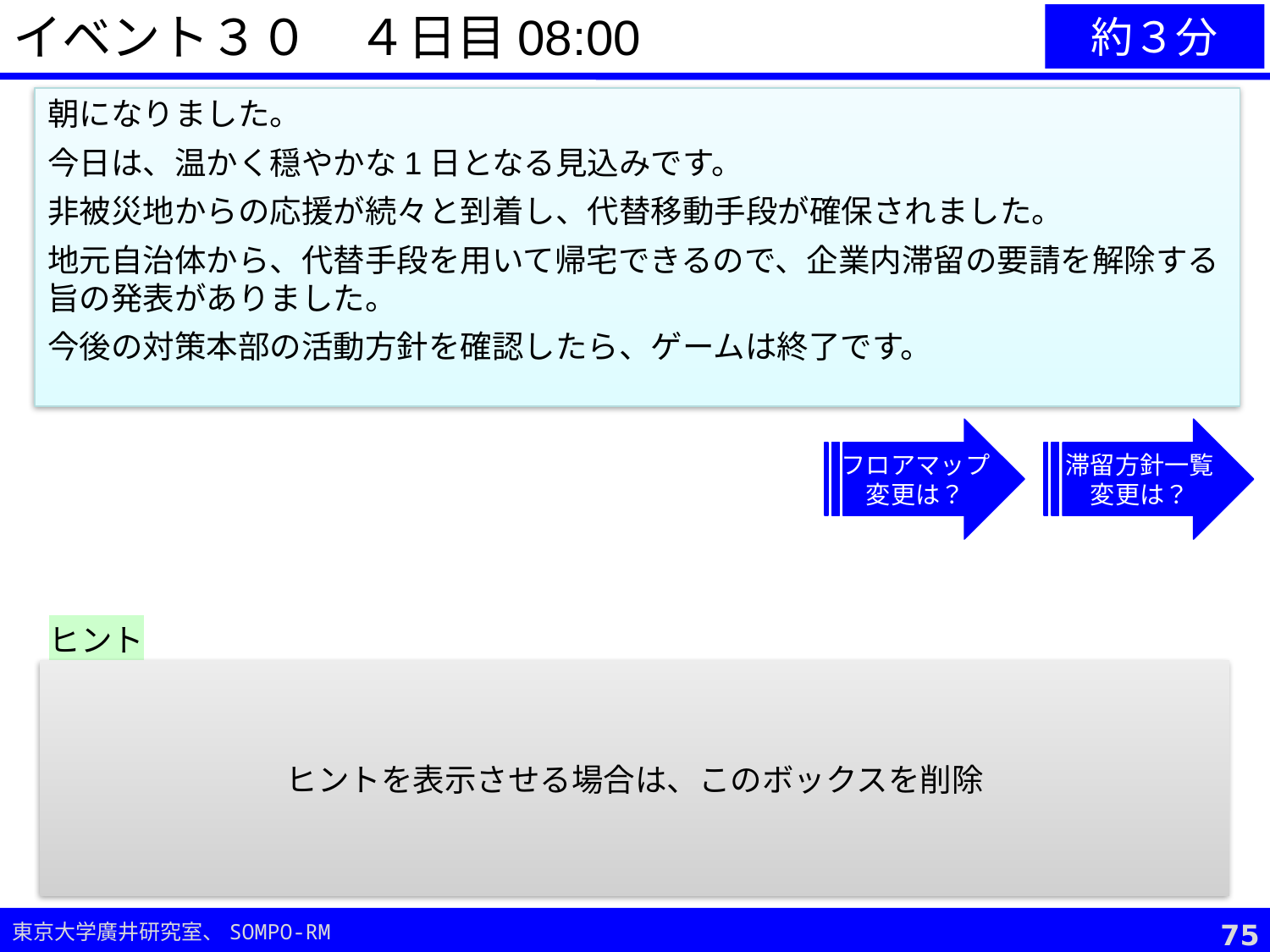

イベント３０　４日目08:00
約３分
朝になりました。
今日は、温かく穏やかな1日となる見込みです。
非被災地からの応援が続々と到着し、代替移動手段が確保されました。
地元自治体から、代替手段を用いて帰宅できるので、企業内滞留の要請を解除する旨の発表がありました。
今後の対策本部の活動方針を確認したら、ゲームは終了です。
フロアマップ
変更は？
滞留方針一覧
変更は？
ヒント
ビルは火災発生の場合のリスクが高いため、極力別の場所に従業員を移動させることが重要。
残るべき人がいるとしたら、何のため？どこに残る？
防犯対策の必要はあるか？
帰宅させる場合の注意点は？
今後の災害対応・事業継続方針は？（従業員への伝達が重要）
ヒントを表示させる場合は、このボックスを削除
75